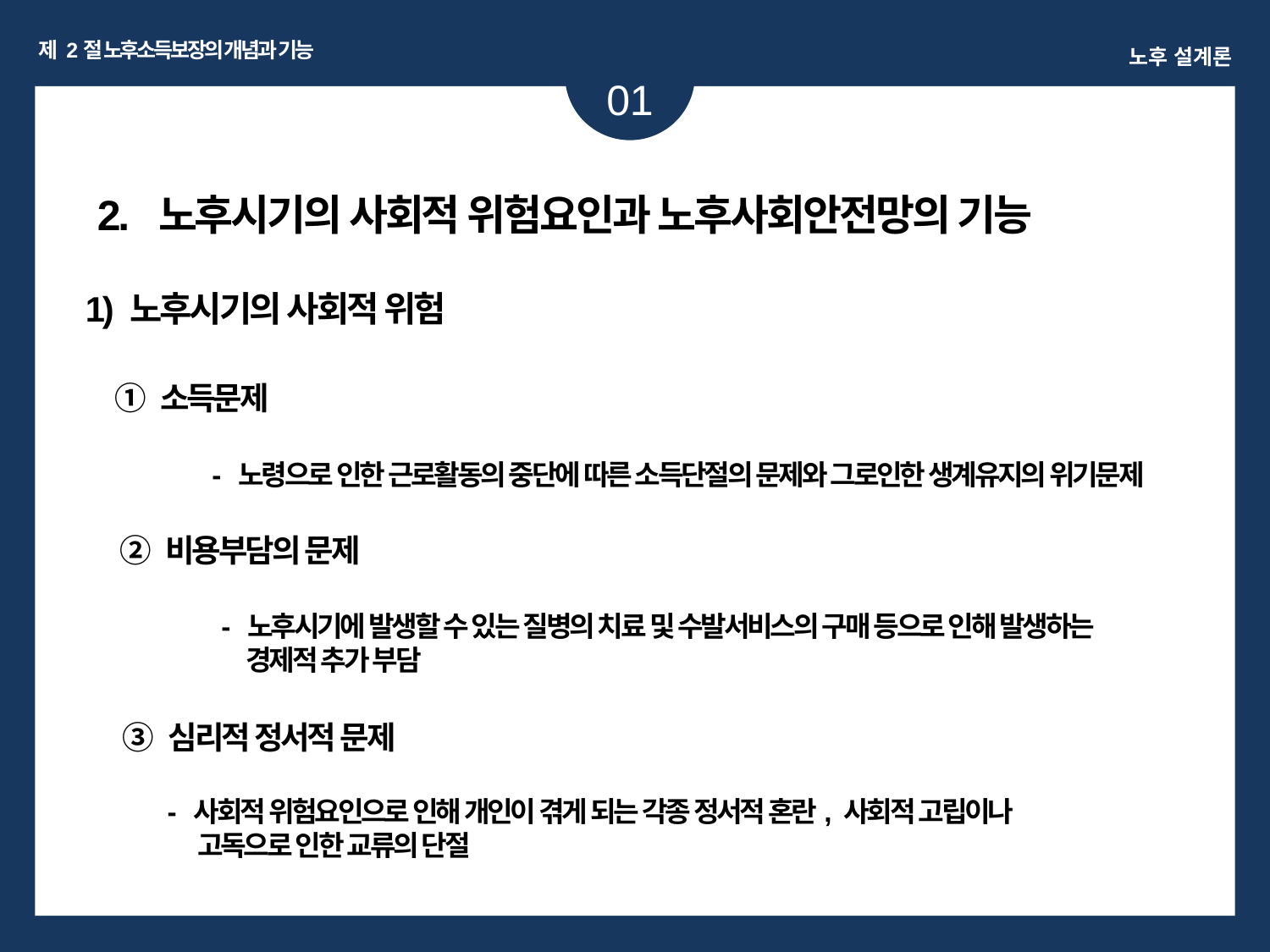

제 2절 노후소득보장의 개념과 기능
노후 설계론
01

2.  노후시기의 사회적 위험요인과 노후사회안전망의 기능
1) 노후시기의 사회적 위험
① 소득문제
-  노령으로 인한 근로활동의 중단에 따른 소득단절의 문제와 그로인한 생계유지의 위기문제
② 비용부담의 문제
-  노후시기에 발생할 수 있는 질병의 치료 및 수발서비스의 구매 등으로 인해 발생하는
   경제적 추가 부담
③ 심리적 정서적 문제
-  사회적 위험요인으로 인해 개인이 겪게 되는 각종 정서적 혼란, 사회적 고립이나
    고독으로 인한 교류의 단절